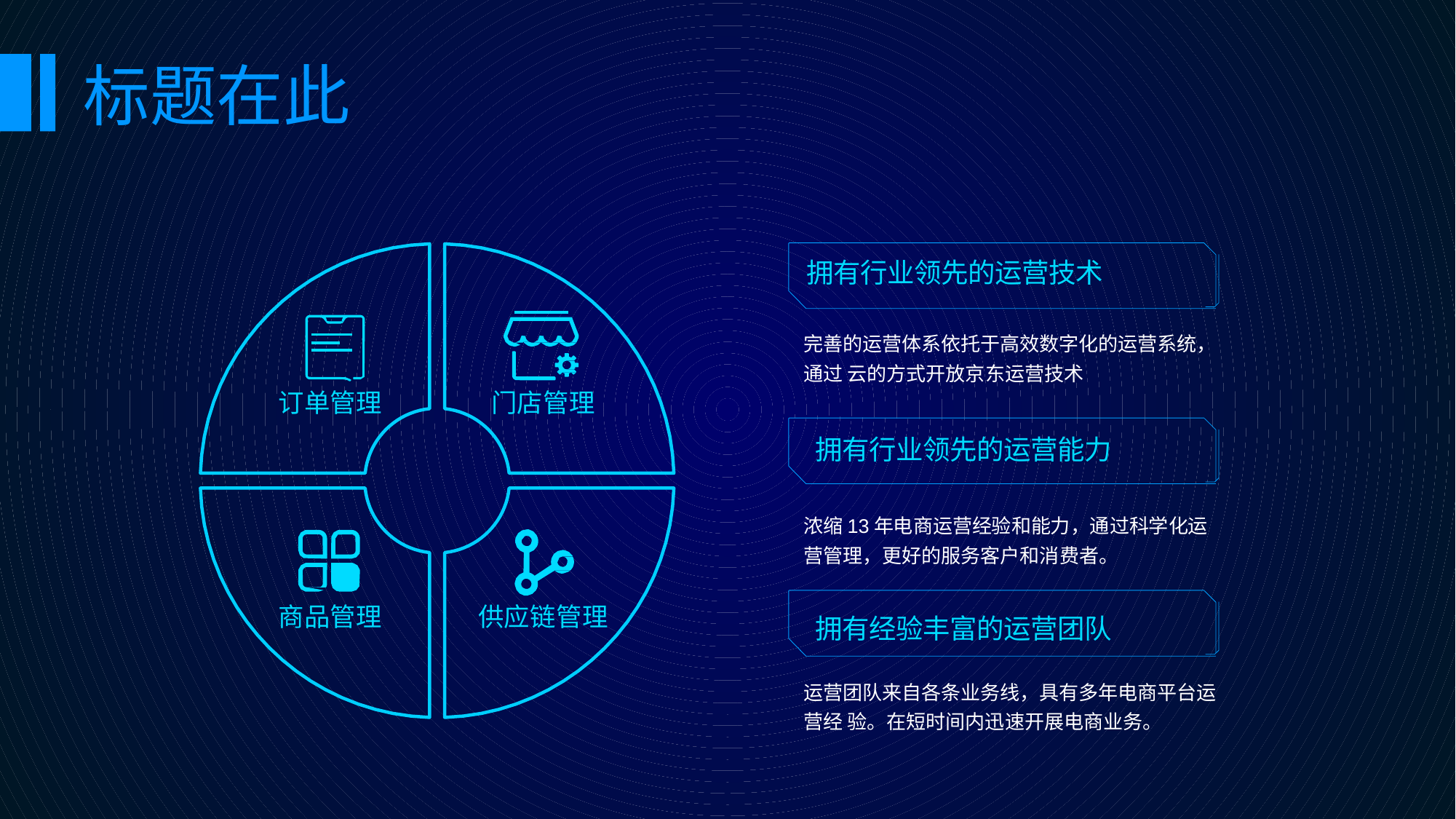

标题在此

拥有行业领先的运营技术

完善的运营体系依托于高效数字化的运营系统，通过 云的方式开放京东运营技术

订单管理
门店管理

拥有行业领先的运营能力

浓缩13年电商运营经验和能力，通过科学化运营管理，更好的服务客户和消费者。

商品管理
供应链管理

拥有经验丰富的运营团队
运营团队来自各条业务线，具有多年电商平台运营经 验。在短时间内迅速开展电商业务。